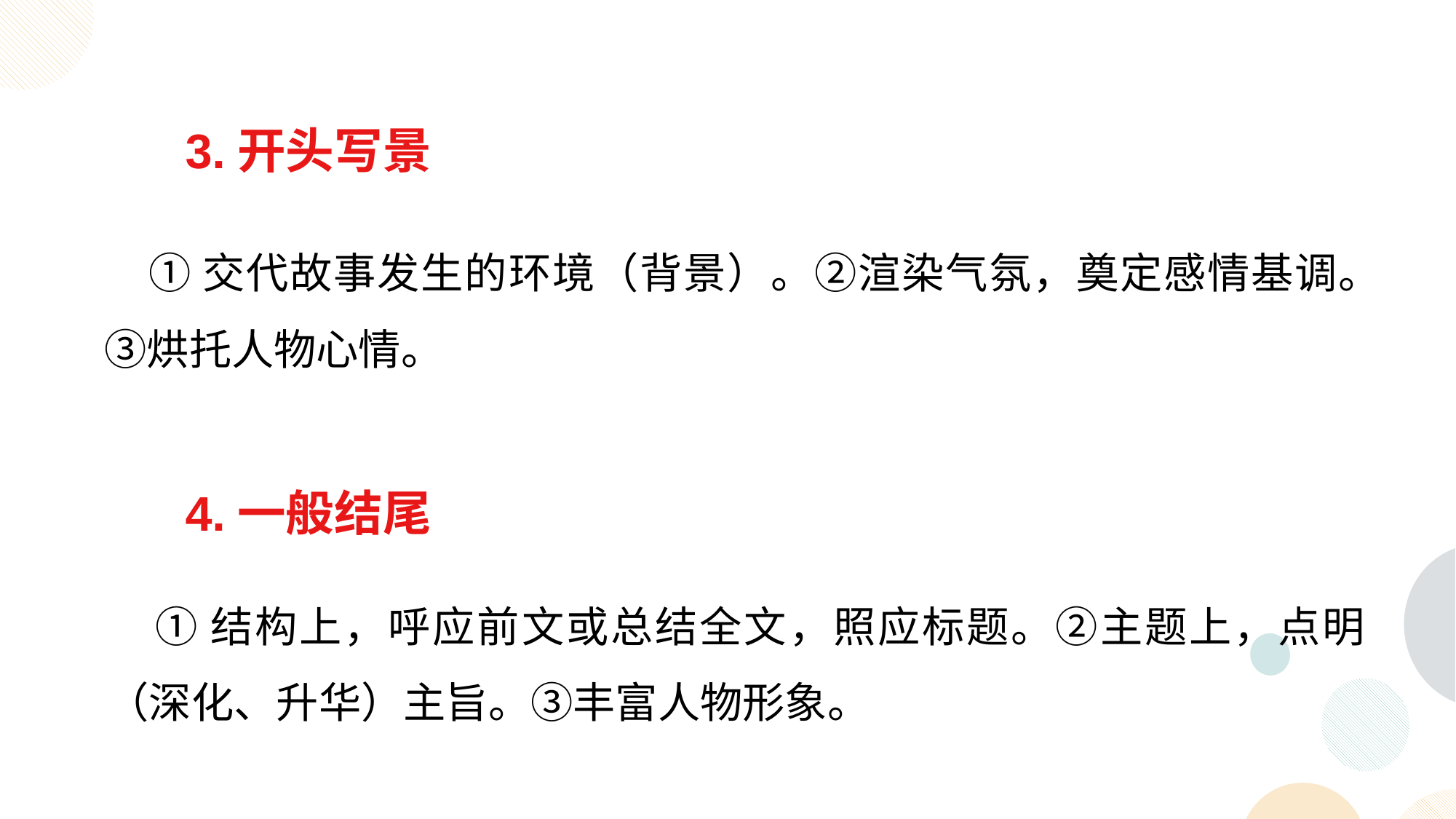

3.开头写景
    ①交代故事发生的环境（背景）。②渲染气氛，奠定感情基调。③烘托人物心情。
4.一般结尾

    ①结构上，呼应前文或总结全文，照应标题。②主题上，点明 （深化、升华）主旨。③丰富人物形象。